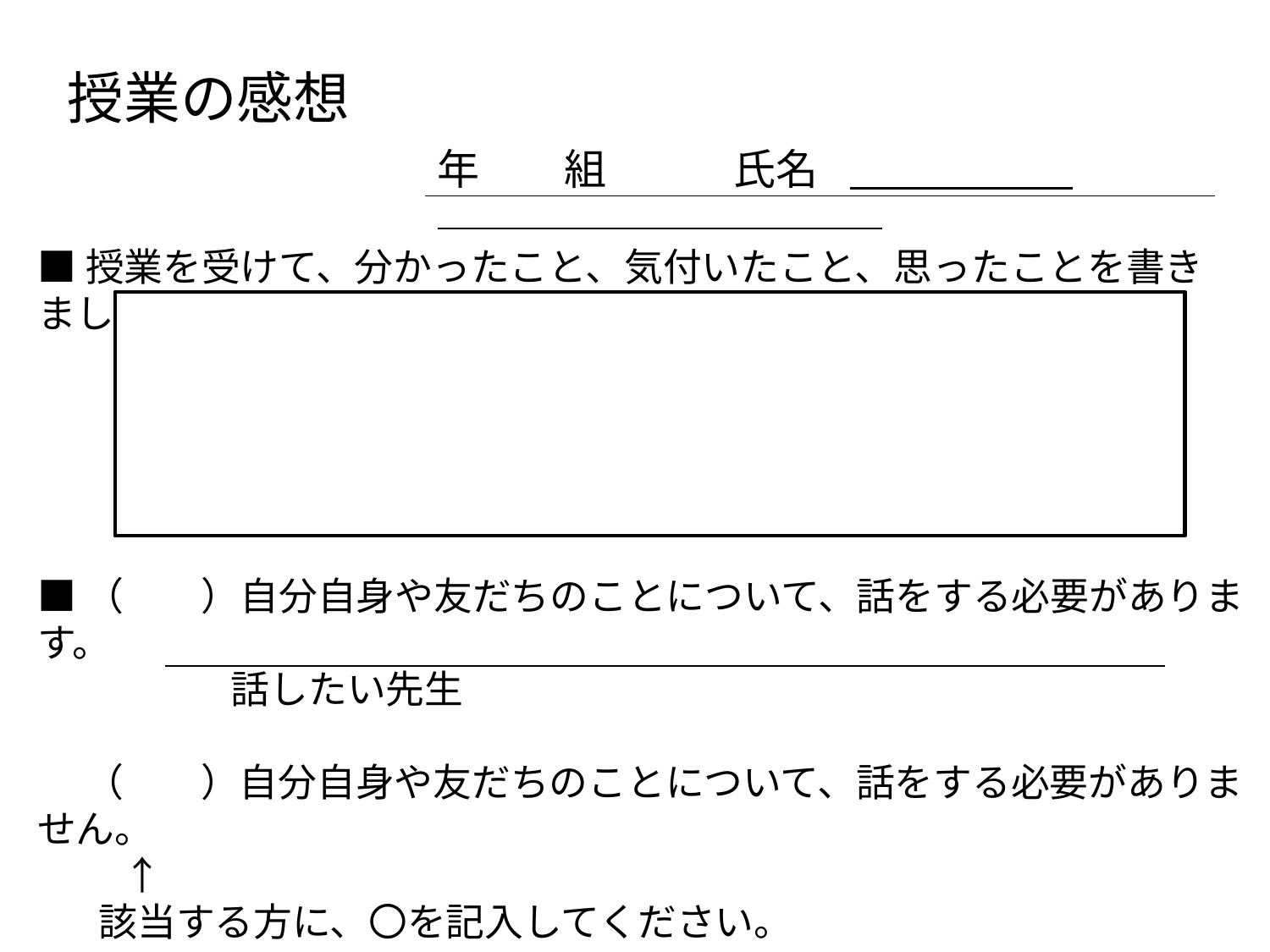

授業の感想
年　　組　　　氏名
■授業を受けて、分かったこと、気付いたこと、思ったことを書きましょう。

■（　　）自分自身や友だちのことについて、話をする必要があります。
　　　　　話したい先生

　 （　　）自分自身や友だちのことについて、話をする必要がありません。
　　 ↑
      該当する方に、〇を記入してください。
　　もし、すぐに誰かと話をする必要がある場合は、先生に声をかけてください。